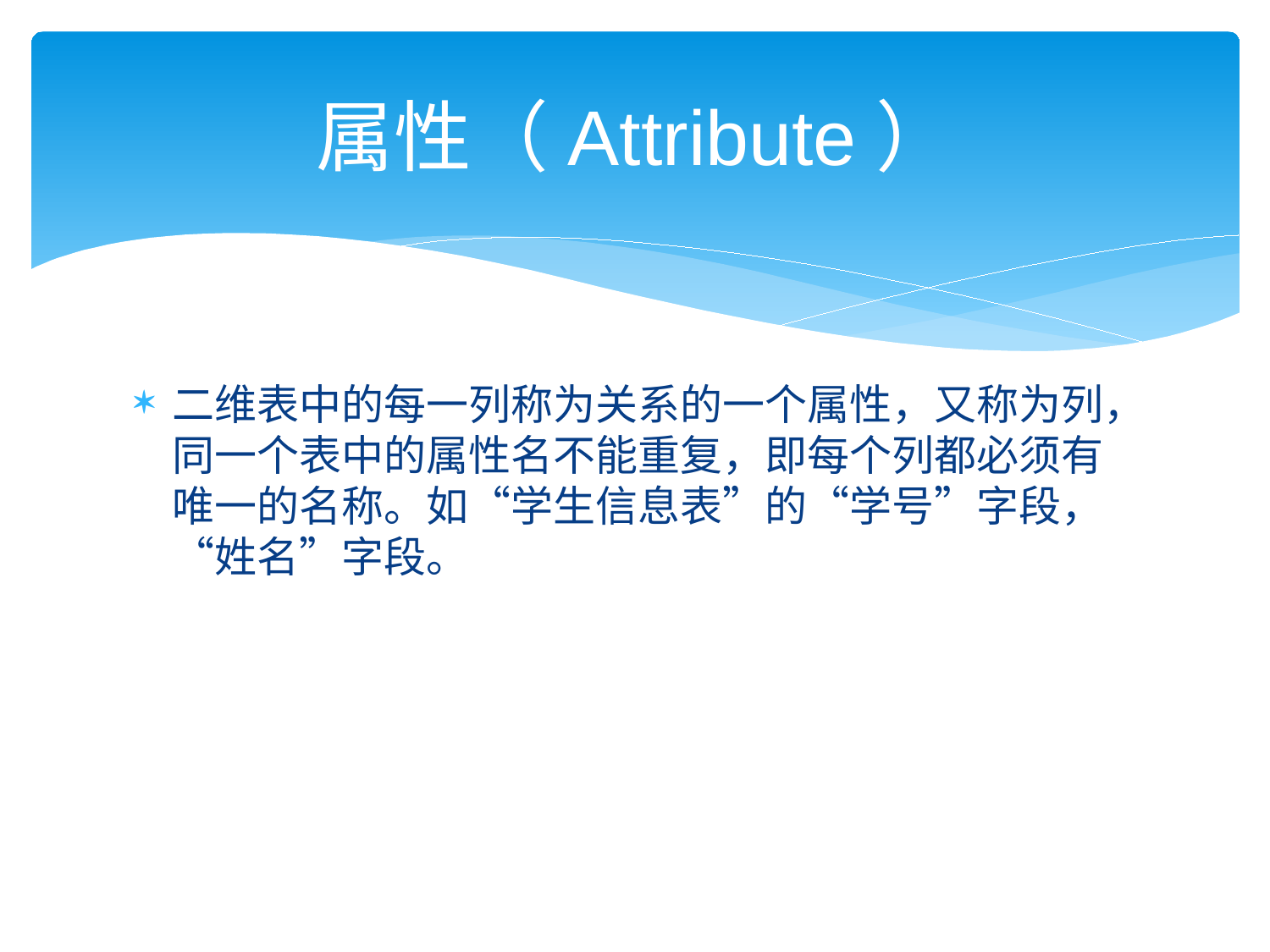

# 属性（Attribute）
二维表中的每一列称为关系的一个属性，又称为列，同一个表中的属性名不能重复，即每个列都必须有唯一的名称。如“学生信息表”的“学号”字段，“姓名”字段。